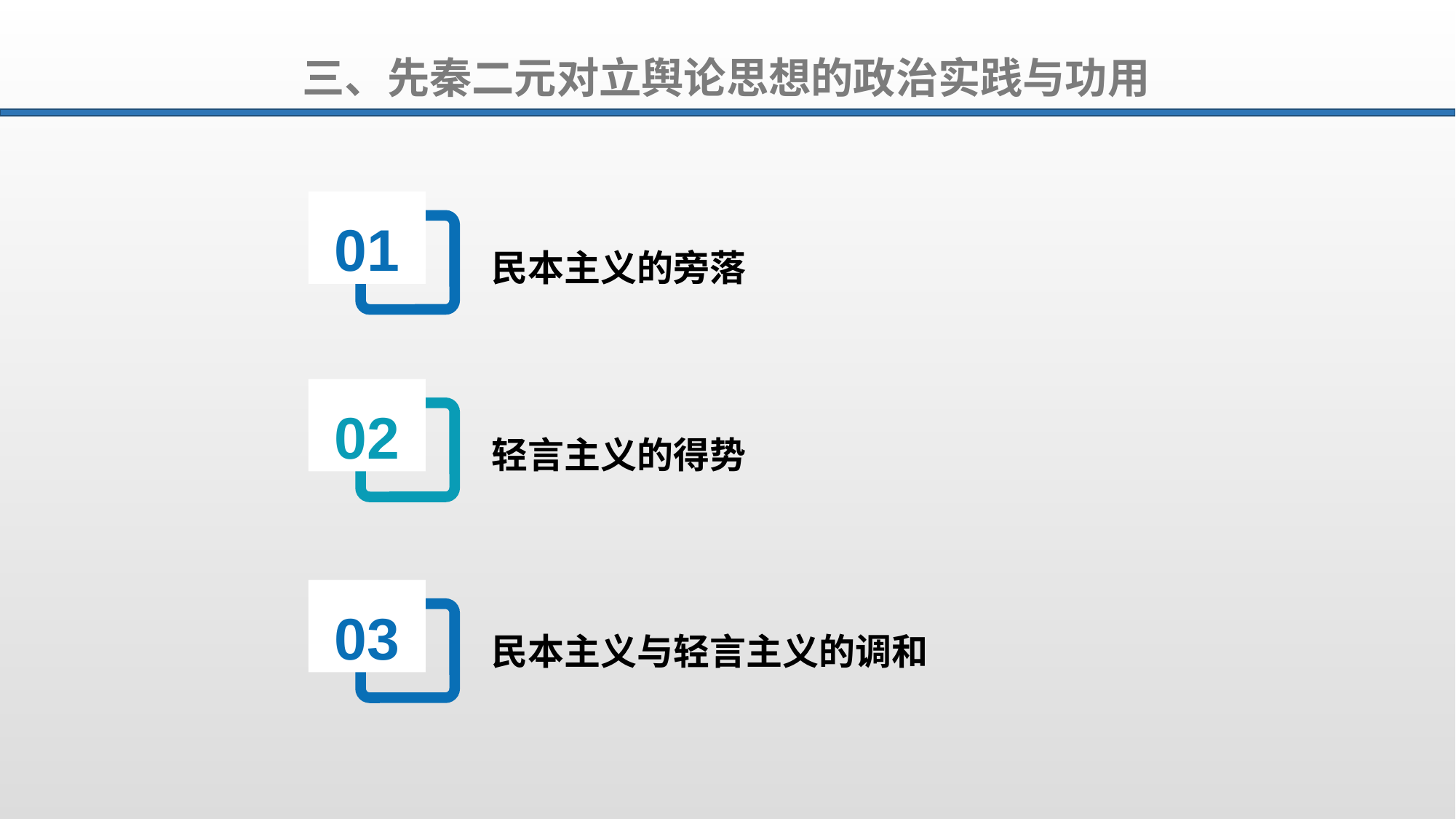

三、先秦二元对立舆论思想的政治实践与功用

01

民本主义的旁落
02

轻言主义的得势
03

民本主义与轻言主义的调和